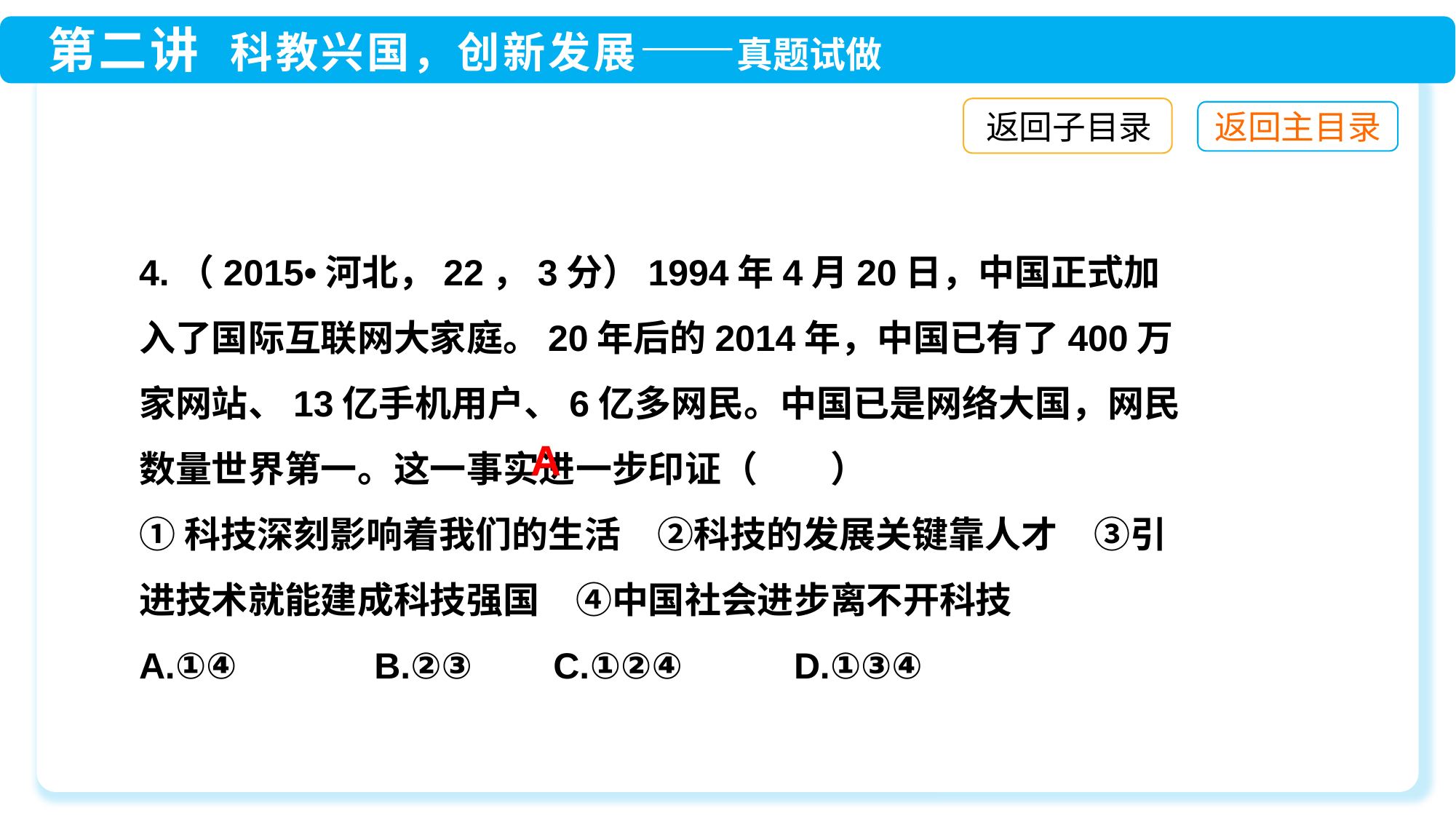

返回子目录

4.（2015•河北，22，3分）1994年4月20日，中国正式加入了国际互联网大家庭。20年后的2014年，中国已有了400万家网站、13亿手机用户、6亿多网民。中国已是网络大国，网民数量世界第一。这一事实进一步印证（　　）
①科技深刻影响着我们的生活　②科技的发展关键靠人才　③引进技术就能建成科技强国　④中国社会进步离不开科技
A.①④　　	 B.②③        C.①②④　　	D.①③④
A